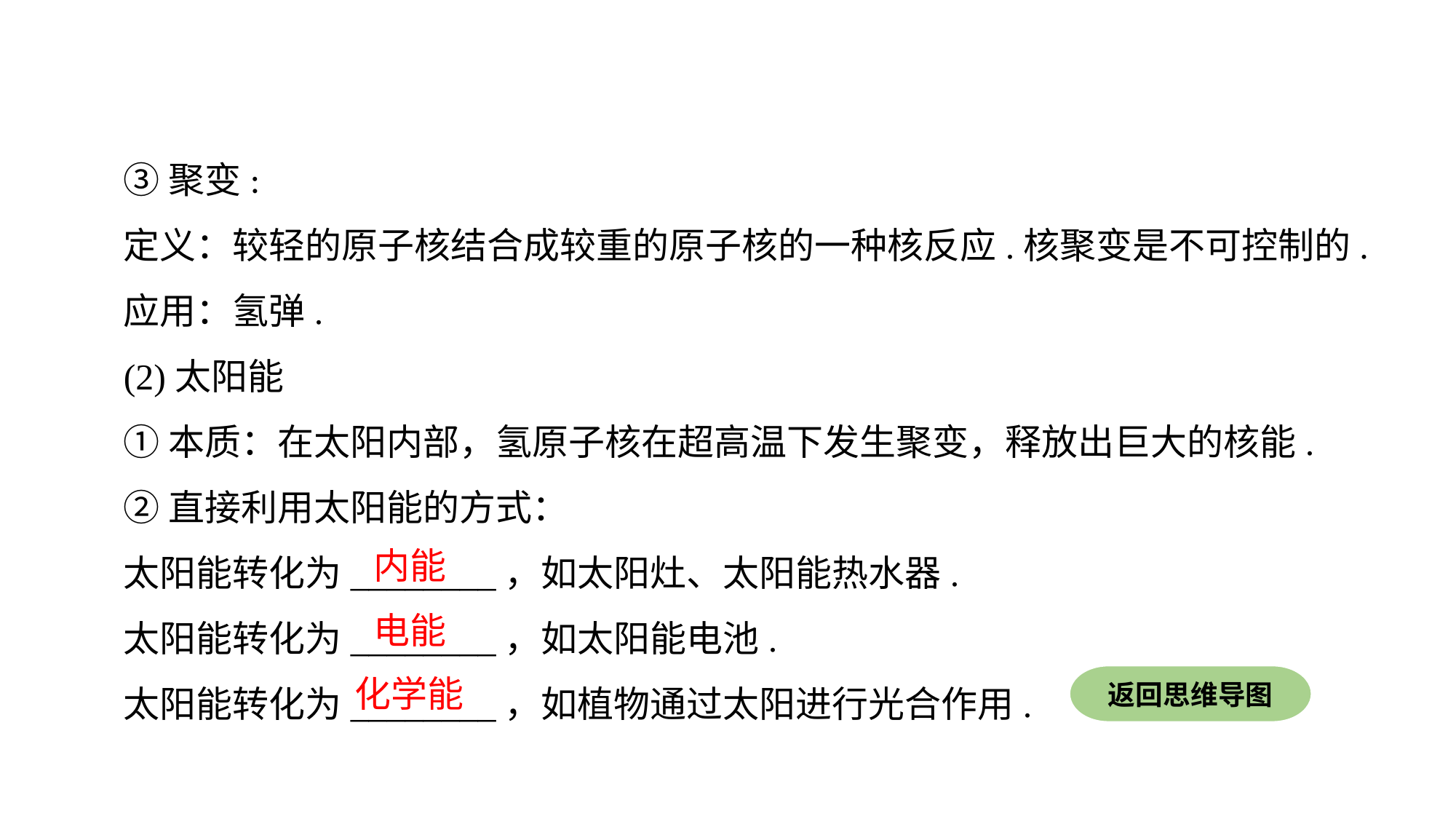

③聚变:
定义：较轻的原子核结合成较重的原子核的一种核反应.核聚变是不可控制的.
应用：氢弹.
(2)太阳能
①本质：在太阳内部，氢原子核在超高温下发生聚变，释放出巨大的核能.
②直接利用太阳能的方式：
太阳能转化为________，如太阳灶、太阳能热水器.
太阳能转化为________，如太阳能电池.
太阳能转化为________，如植物通过太阳进行光合作用.
内能
电能
返回思维导图
化学能